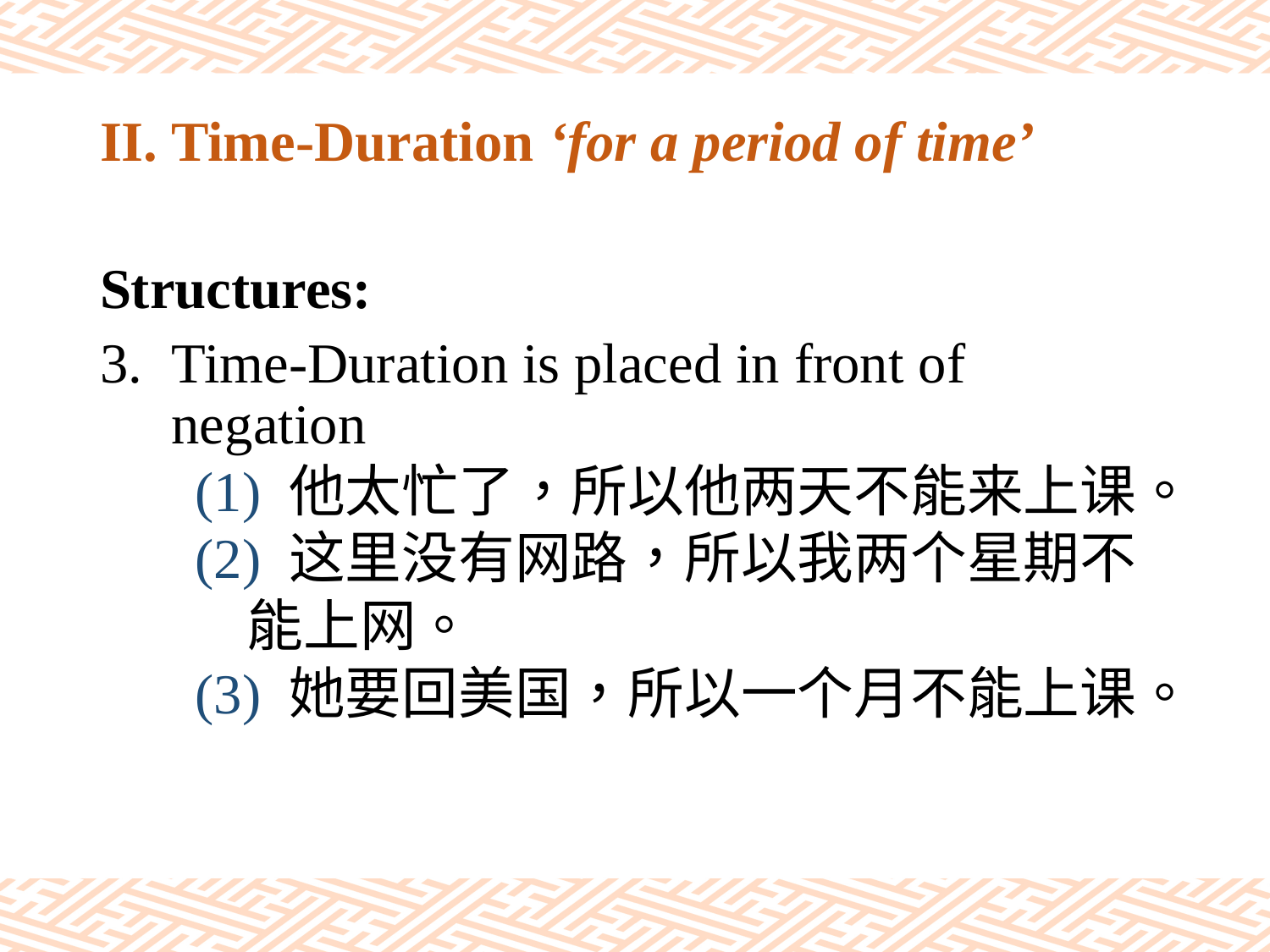

# II. Time-Duration ‘for a period of time’
Structures:
Time-Duration is placed in front of negation
(1) 他太忙了，所以他两天不能来上课。
(2) 这里没有网路，所以我两个星期不
   能上网。
(3) 她要回美国，所以一个月不能上课。